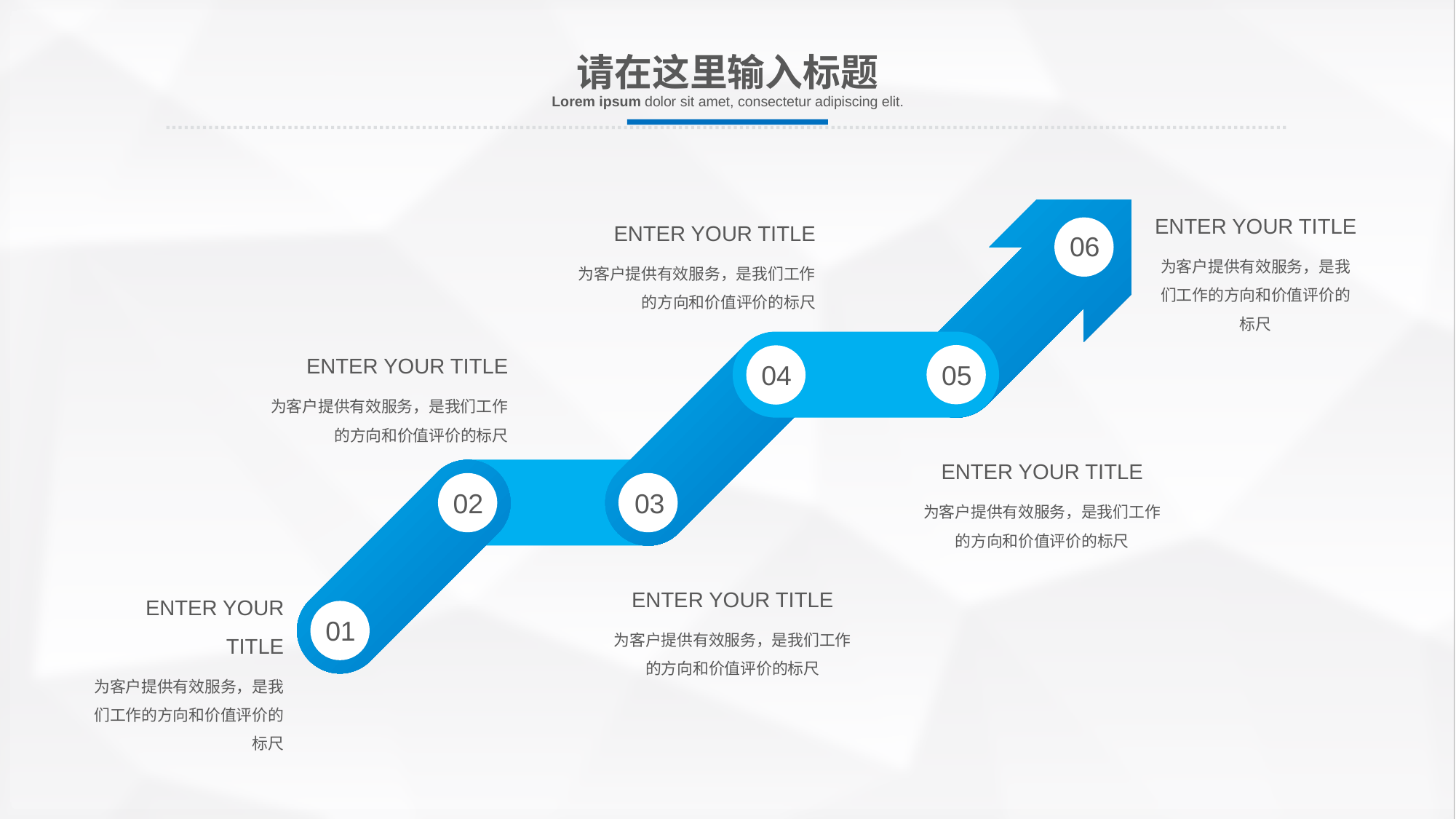

请在这里输入标题
Lorem ipsum dolor sit amet, consectetur adipiscing elit.

ENTER YOUR TITLE
为客户提供有效服务，是我们工作的方向和价值评价的标尺
ENTER YOUR TITLE
为客户提供有效服务，是我们工作的方向和价值评价的标尺

06

ENTER YOUR TITLE
为客户提供有效服务，是我们工作的方向和价值评价的标尺

05

04

ENTER YOUR TITLE
为客户提供有效服务，是我们工作的方向和价值评价的标尺

02

03

ENTER YOUR TITLE
为客户提供有效服务，是我们工作的方向和价值评价的标尺
ENTER YOUR TITLE
为客户提供有效服务，是我们工作的方向和价值评价的标尺

01